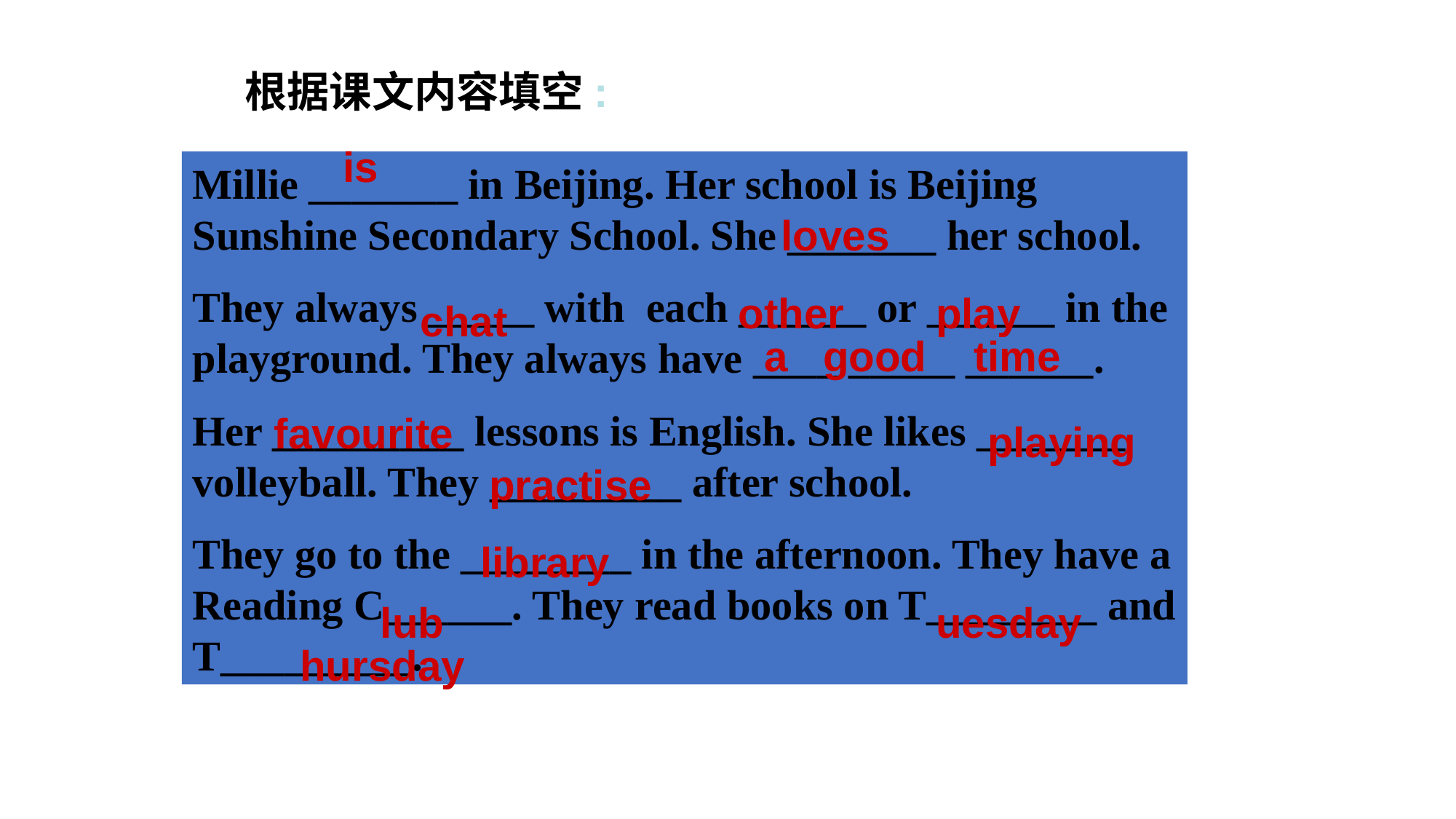

根据课文内容填空:
is
Millie _______ in Beijing. Her school is Beijing Sunshine Secondary School. She _______ her school.
They always _____ with  each ______ or ______ in the playground. They always have ____ _____ ______.
Her _________ lessons is English. She likes _______ volleyball. They _________ after school.
They go to the ________ in the afternoon. They have a Reading C______. They read books on T________ and T_________.
loves
other
play
chat
a   good    time
favourite
playing
practise
library
  lub
uesday
hursday